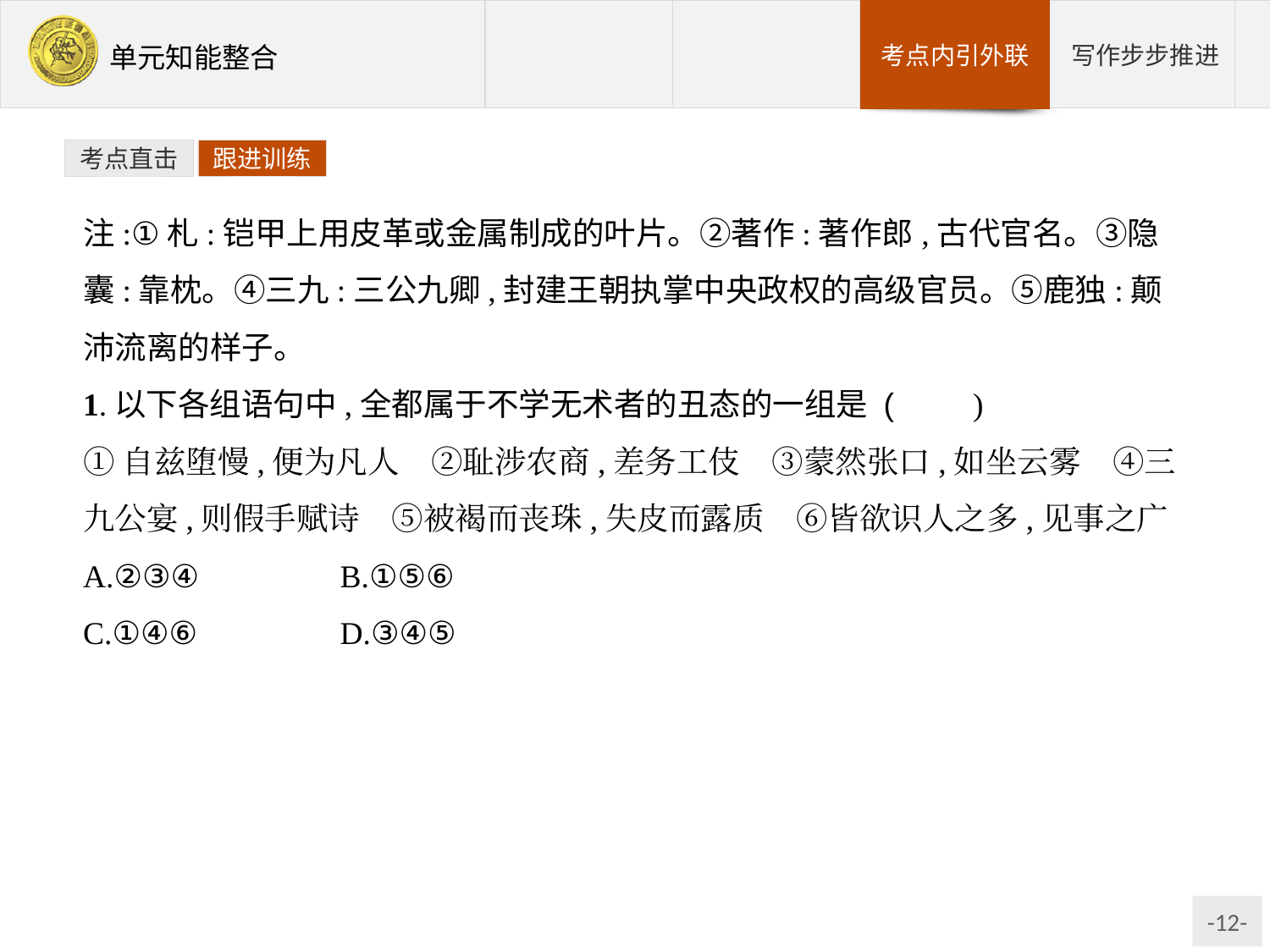

考点直击
跟进训练
注:①札:铠甲上用皮革或金属制成的叶片。②著作:著作郎,古代官名。③隐囊:靠枕。④三九:三公九卿,封建王朝执掌中央政权的高级官员。⑤鹿独:颠沛流离的样子。
1.以下各组语句中,全都属于不学无术者的丑态的一组是 (　　)
①自兹堕慢,便为凡人　②耻涉农商,差务工伎　③蒙然张口,如坐云雾　④三九公宴,则假手赋诗　⑤被褐而丧珠,失皮而露质　⑥皆欲识人之多,见事之广
A.②③④　　	B.①⑤⑥
C.①④⑥		D.③④⑤
思路解析:①是为人没有操守的后果,与不学无术没有关系;②是一些士大夫在思想认识和技能上的不足,并非丑态;⑥是愚人或智者都希望实现的,不属于丑态。
答案:D